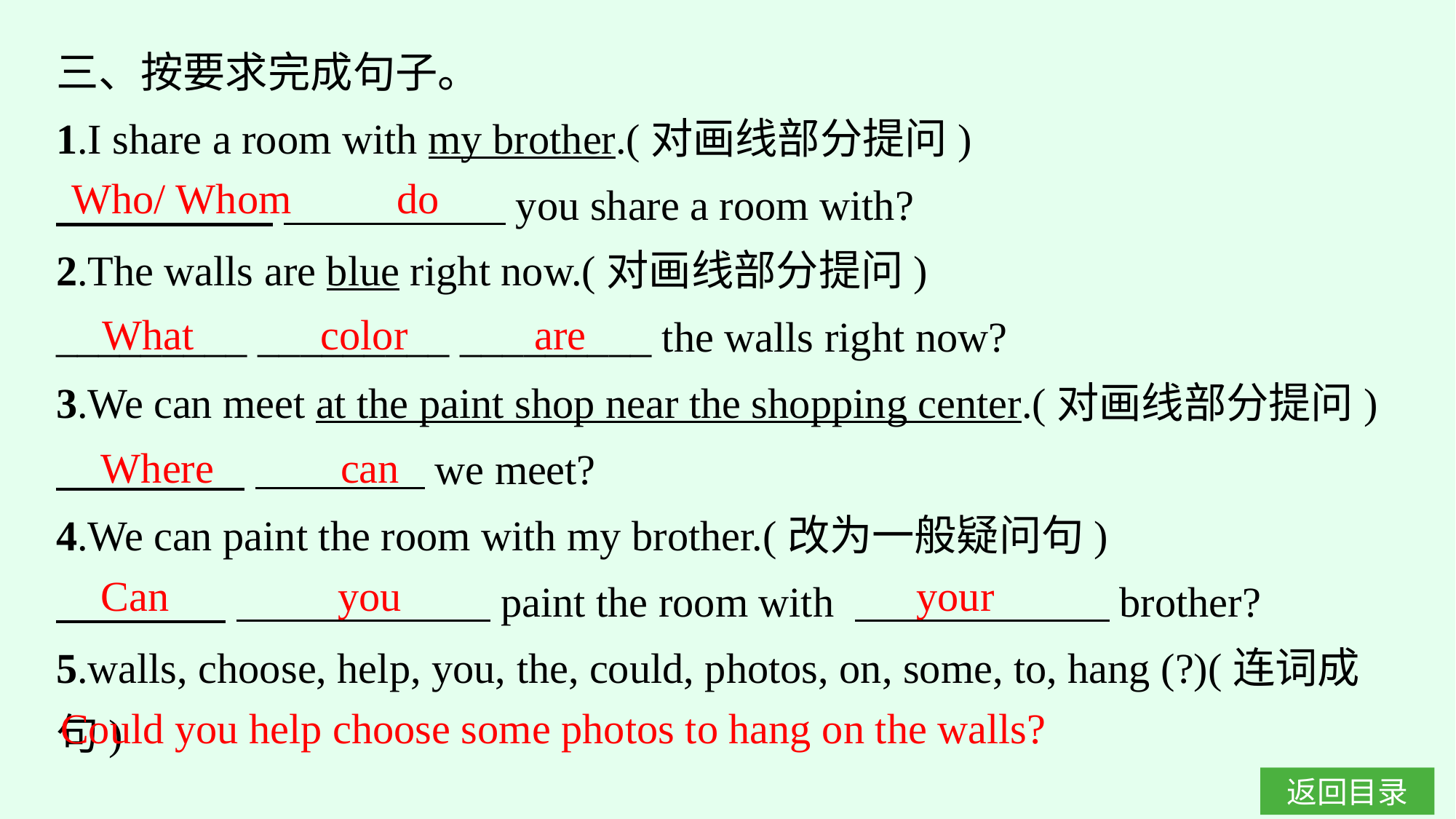

三、按要求完成句子。
1.I share a room with my brother.(对画线部分提问)
　　     　　 　　         　you share a room with?
2.The walls are blue right now.(对画线部分提问)
_________ _________ _________ the walls right now?
3.We can meet at the paint shop near the shopping center.(对画线部分提问)
　　  　　 　　　　we meet?
4.We can paint the room with my brother.(改为一般疑问句)
　　　　 　　　　　　paint the room with 　　　　　　brother?
5.walls, choose, help, you, the, could, photos, on, some, to, hang (?)(连词成句)
Who/ Whom          do
What            color            are
Where            can
Can                you
your
Could you help choose some photos to hang on the walls?